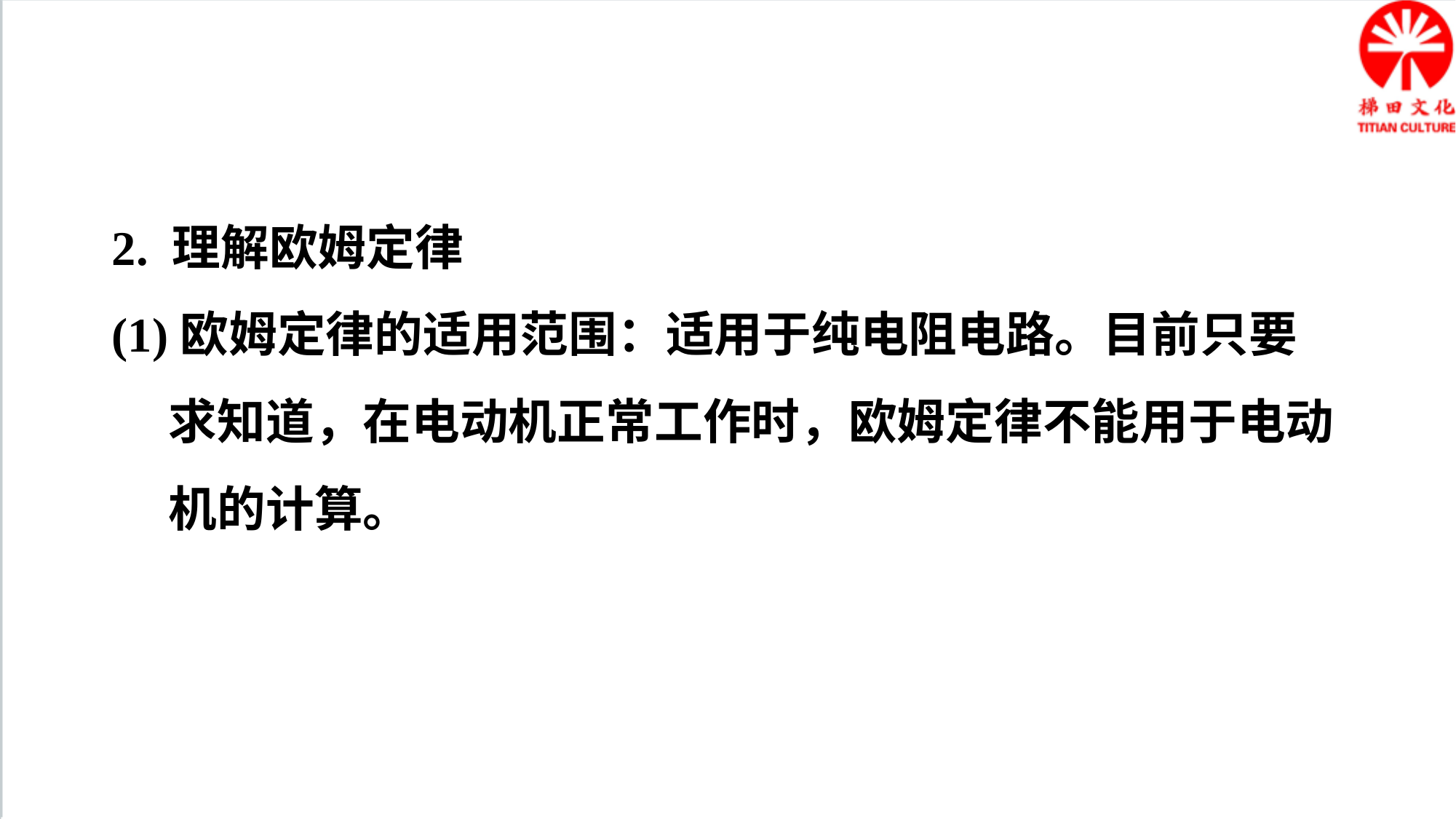

2. 理解欧姆定律
(1)欧姆定律的适用范围：适用于纯电阻电路。目前只要求知道，在电动机正常工作时，欧姆定律不能用于电动机的计算。